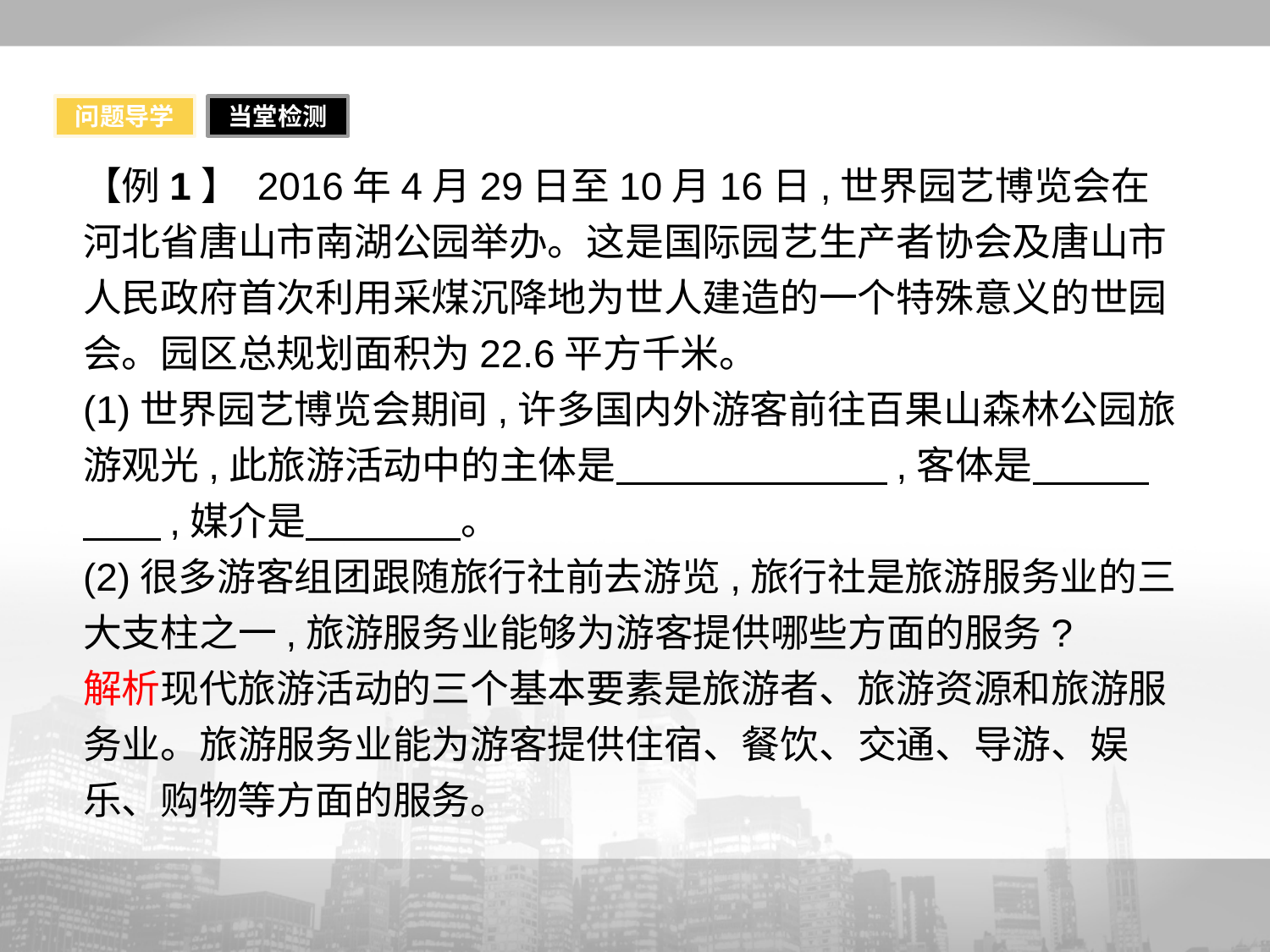

问题导学
当堂检测
【例1】 2016年4月29日至10月16日,世界园艺博览会在河北省唐山市南湖公园举办。这是国际园艺生产者协会及唐山市人民政府首次利用采煤沉降地为世人建造的一个特殊意义的世园会。园区总规划面积为22.6平方千米。
(1)世界园艺博览会期间,许多国内外游客前往百果山森林公园旅游观光,此旅游活动中的主体是　　　　　　　,客体是　　　　　,媒介是　　　　。
(2)很多游客组团跟随旅行社前去游览,旅行社是旅游服务业的三大支柱之一,旅游服务业能够为游客提供哪些方面的服务?
解析现代旅游活动的三个基本要素是旅游者、旅游资源和旅游服务业。旅游服务业能为游客提供住宿、餐饮、交通、导游、娱乐、购物等方面的服务。